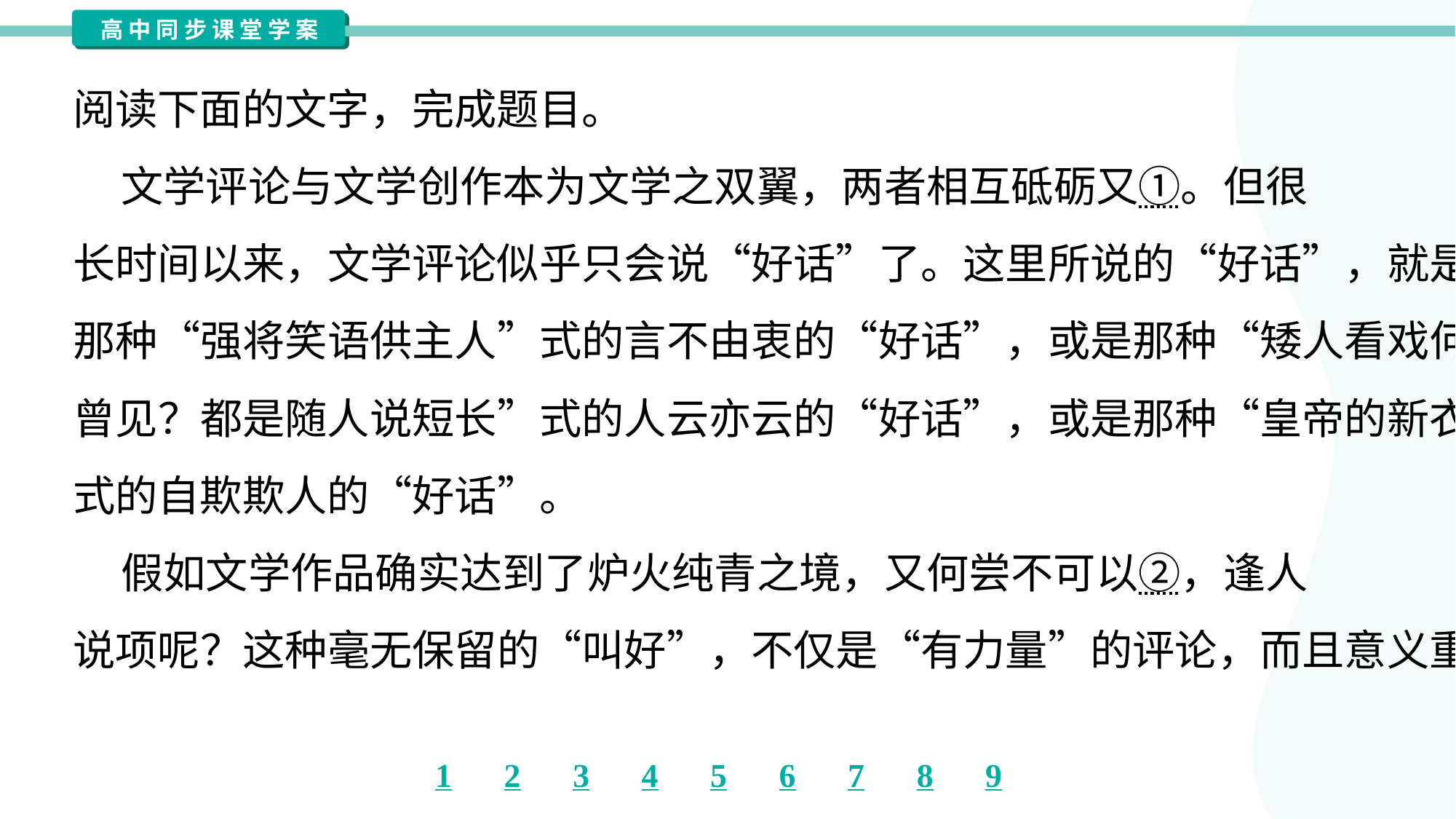

阅读下面的文字，完成题目。
    文学评论与文学创作本为文学之双翼，两者相互砥砺又①。但很
长时间以来，文学评论似乎只会说“好话”了。这里所说的“好话”，就是
那种“强将笑语供主人”式的言不由衷的“好话”，或是那种“矮人看戏何
曾见？都是随人说短长”式的人云亦云的“好话”，或是那种“皇帝的新衣”
式的自欺欺人的“好话”。
    假如文学作品确实达到了炉火纯青之境，又何尝不可以②，逢人
说项呢？这种毫无保留的“叫好”，不仅是“有力量”的评论，而且意义重